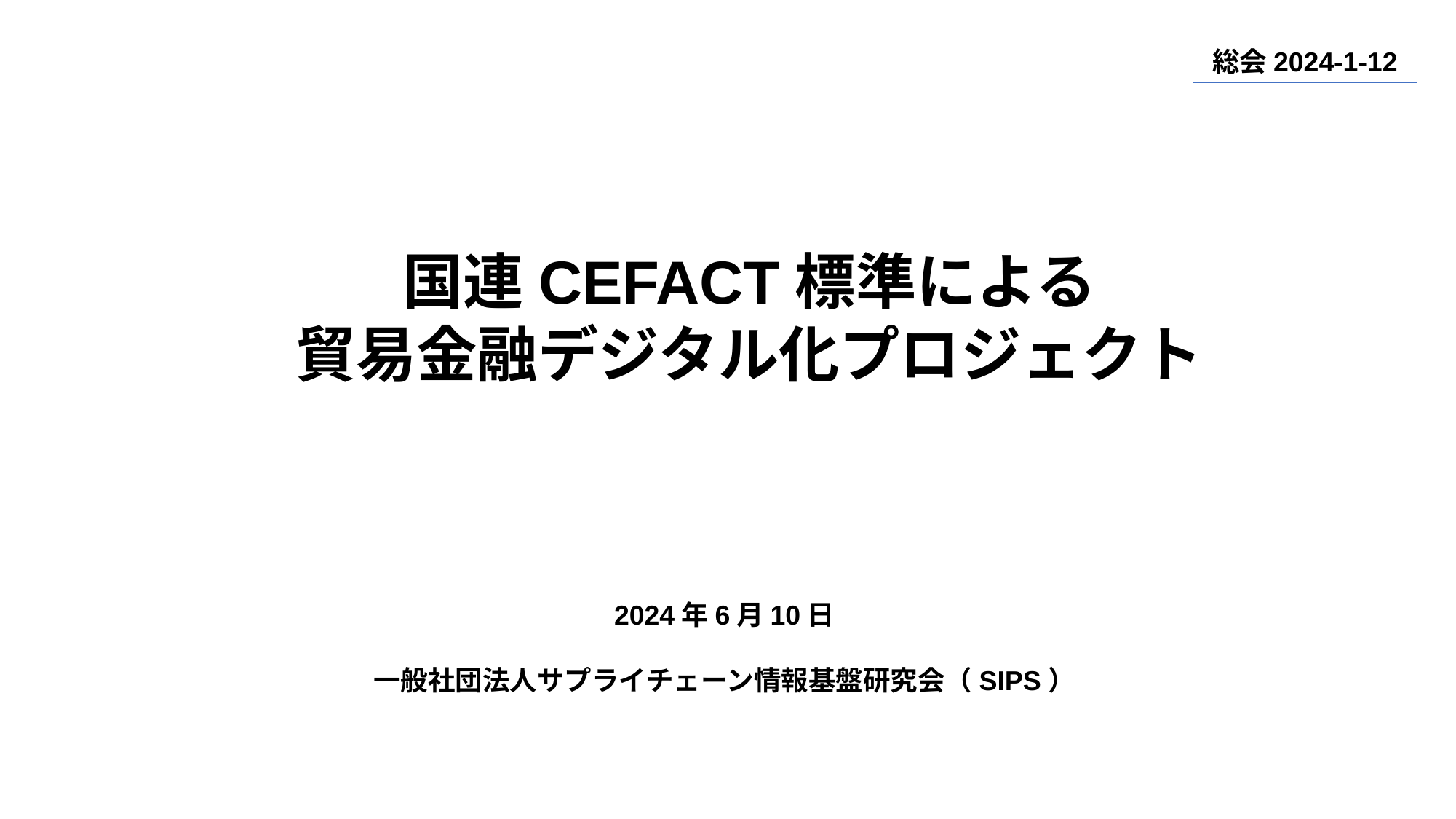

総会2024-1-12
国連CEFACT標準による
貿易金融デジタル化プロジェクト
2024年6月10日

一般社団法人サプライチェーン情報基盤研究会（SIPS）